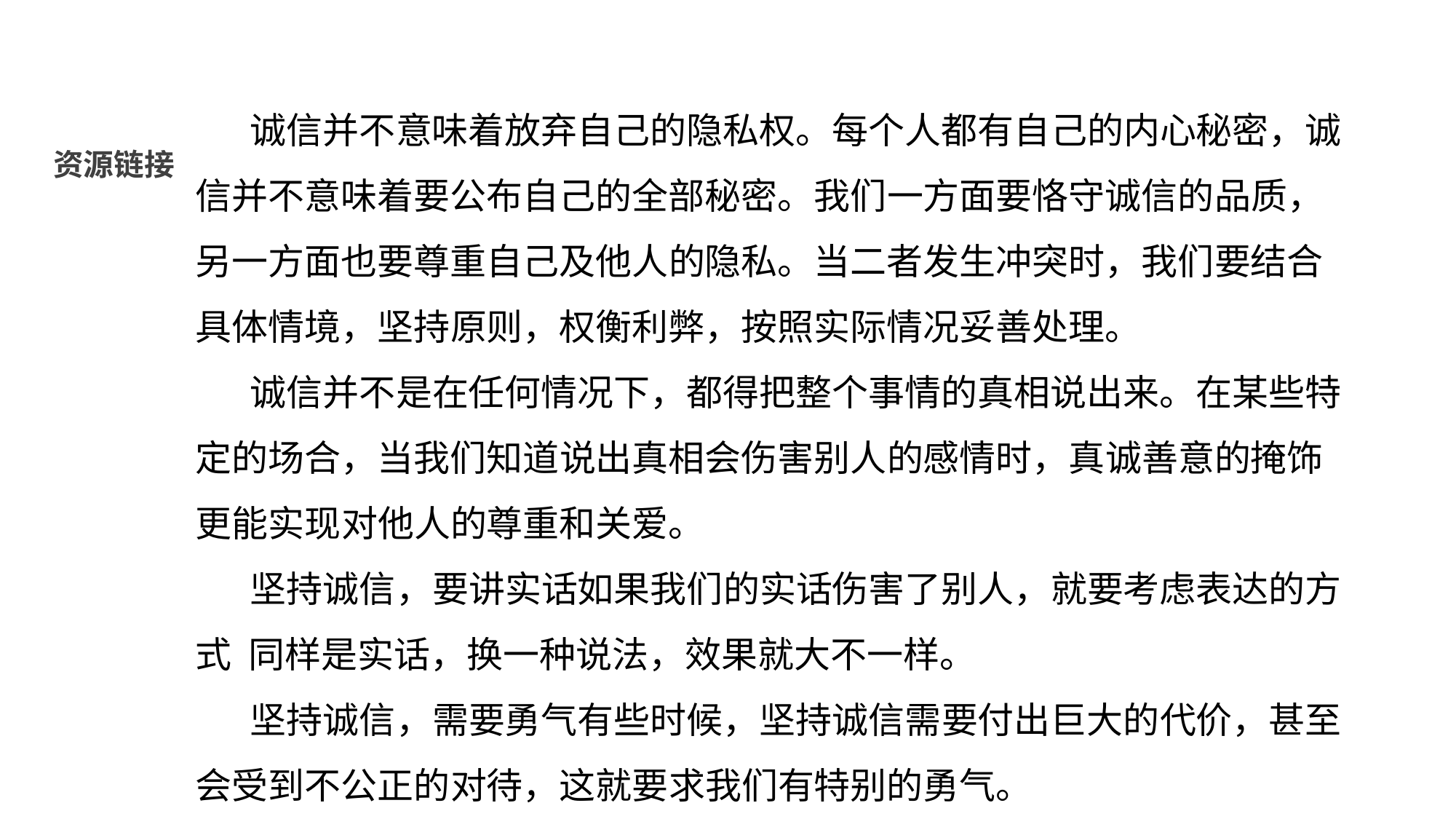

诚信并不意味着放弃自己的隐私权。每个人都有自己的内心秘密，诚信并不意味着要公布自己的全部秘密。我们一方面要恪守诚信的品质，另一方面也要尊重自己及他人的隐私。当二者发生冲突时，我们要结合具体情境，坚持原则，权衡利弊，按照实际情况妥善处理。
诚信并不是在任何情况下，都得把整个事情的真相说出来。在某些特定的场合，当我们知道说出真相会伤害别人的感情时，真诚善意的掩饰更能实现对他人的尊重和关爱。
坚持诚信，要讲实话如果我们的实话伤害了别人，就要考虑表达的方式  同样是实话，换一种说法，效果就大不一样。
坚持诚信，需要勇气有些时候，坚持诚信需要付出巨大的代价，甚至会受到不公正的对待，这就要求我们有特别的勇气。
资源链接